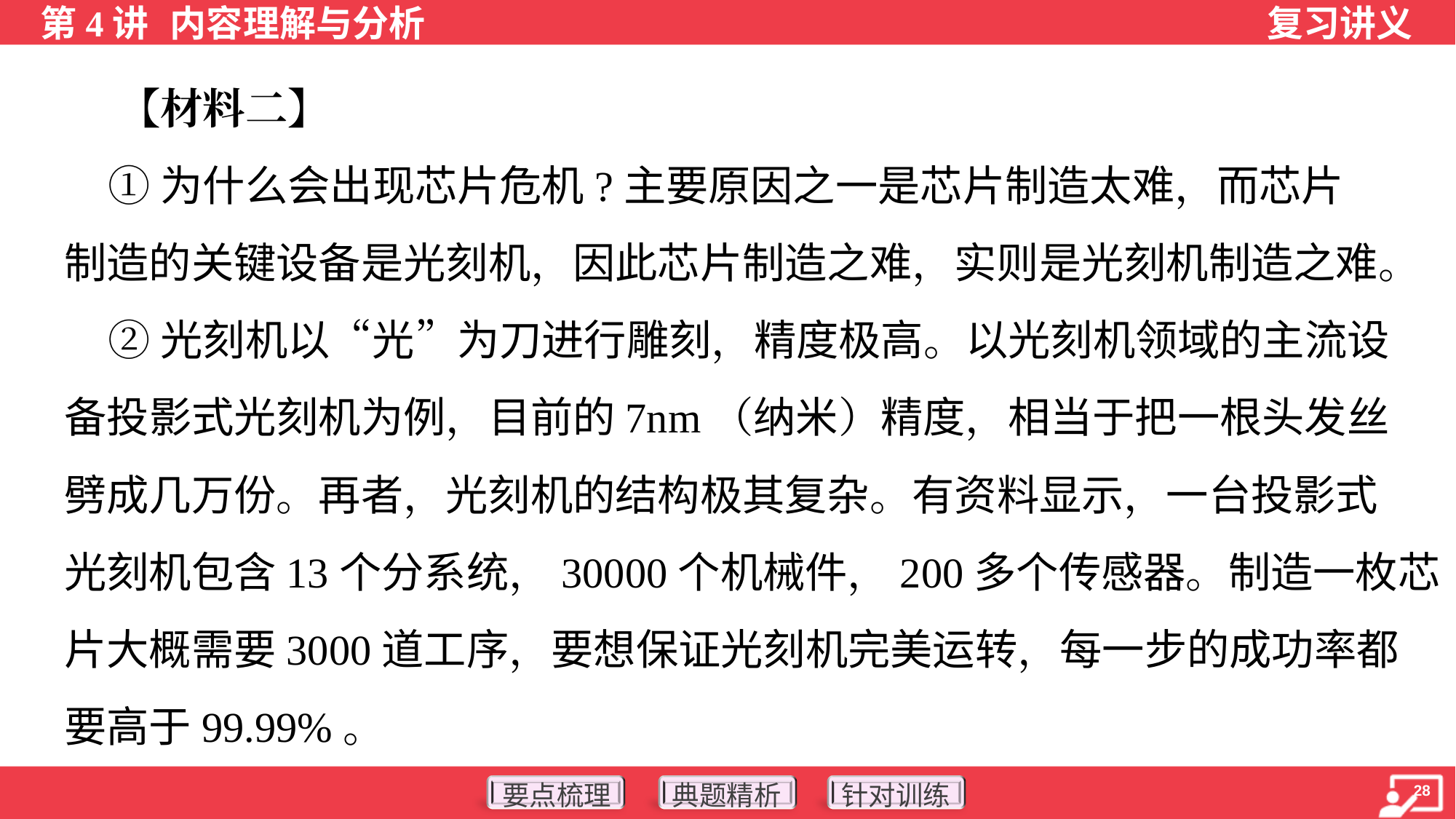

【材料二】
    ①为什么会出现芯片危机?主要原因之一是芯片制造太难，而芯片
制造的关键设备是光刻机，因此芯片制造之难，实则是光刻机制造之难。
    ②光刻机以“光”为刀进行雕刻，精度极高。以光刻机领域的主流设
备投影式光刻机为例，目前的7nm（纳米）精度，相当于把一根头发丝
劈成几万份。再者，光刻机的结构极其复杂。有资料显示，一台投影式
光刻机包含13个分系统，30000个机械件，200多个传感器。制造一枚芯
片大概需要3000道工序，要想保证光刻机完美运转，每一步的成功率都
要高于99.99%。